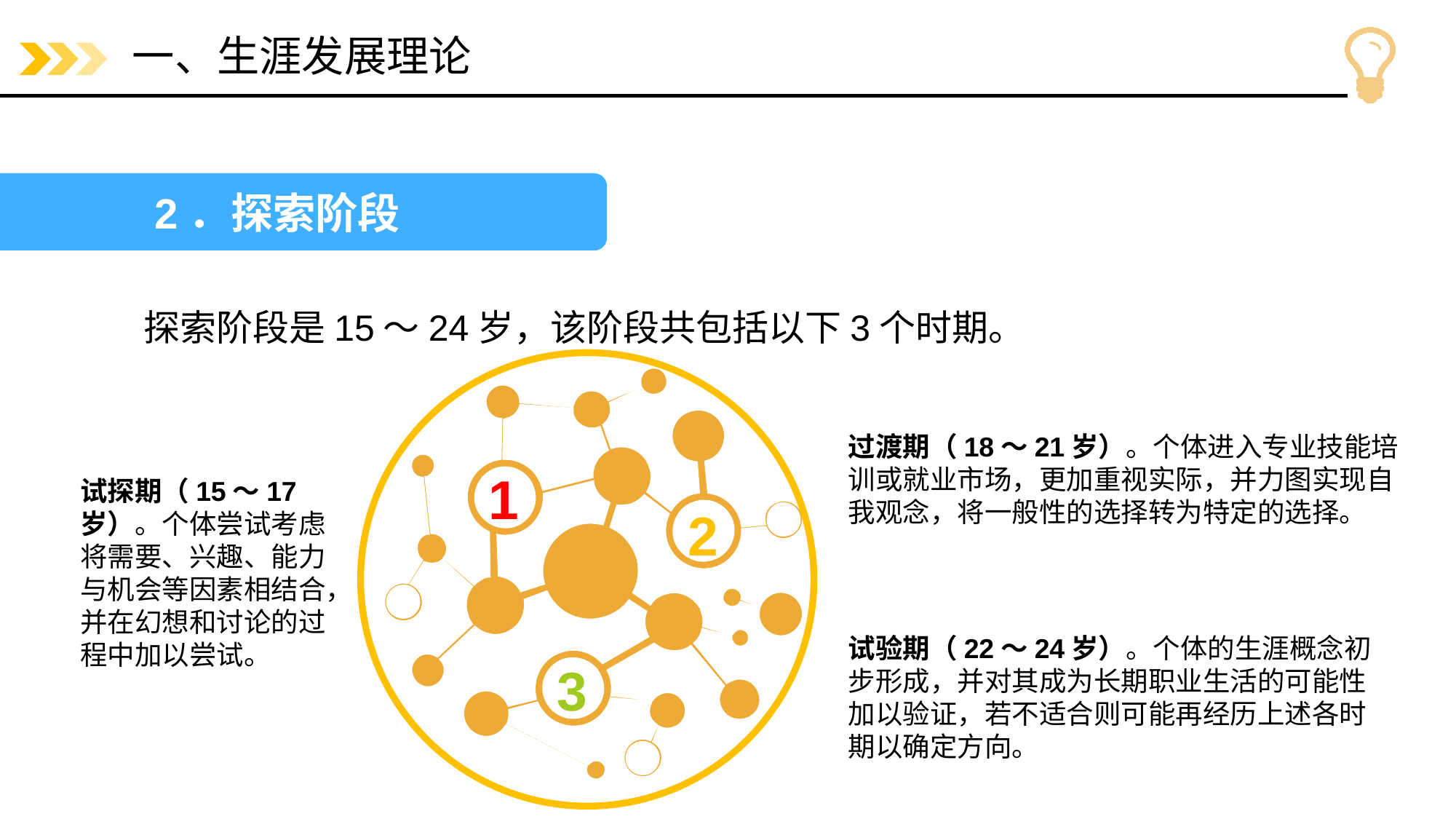

25
# 一、生涯发展理论
2．探索阶段
探索阶段是15～24岁，该阶段共包括以下3个时期。

1
2
3
过渡期（18～21岁）。个体进入专业技能培训或就业市场，更加重视实际，并力图实现自我观念，将一般性的选择转为特定的选择。
试探期（15～17岁）。个体尝试考虑将需要、兴趣、能力与机会等因素相结合，并在幻想和讨论的过程中加以尝试。
试验期（22～24岁）。个体的生涯概念初步形成，并对其成为长期职业生活的可能性加以验证，若不适合则可能再经历上述各时期以确定方向。